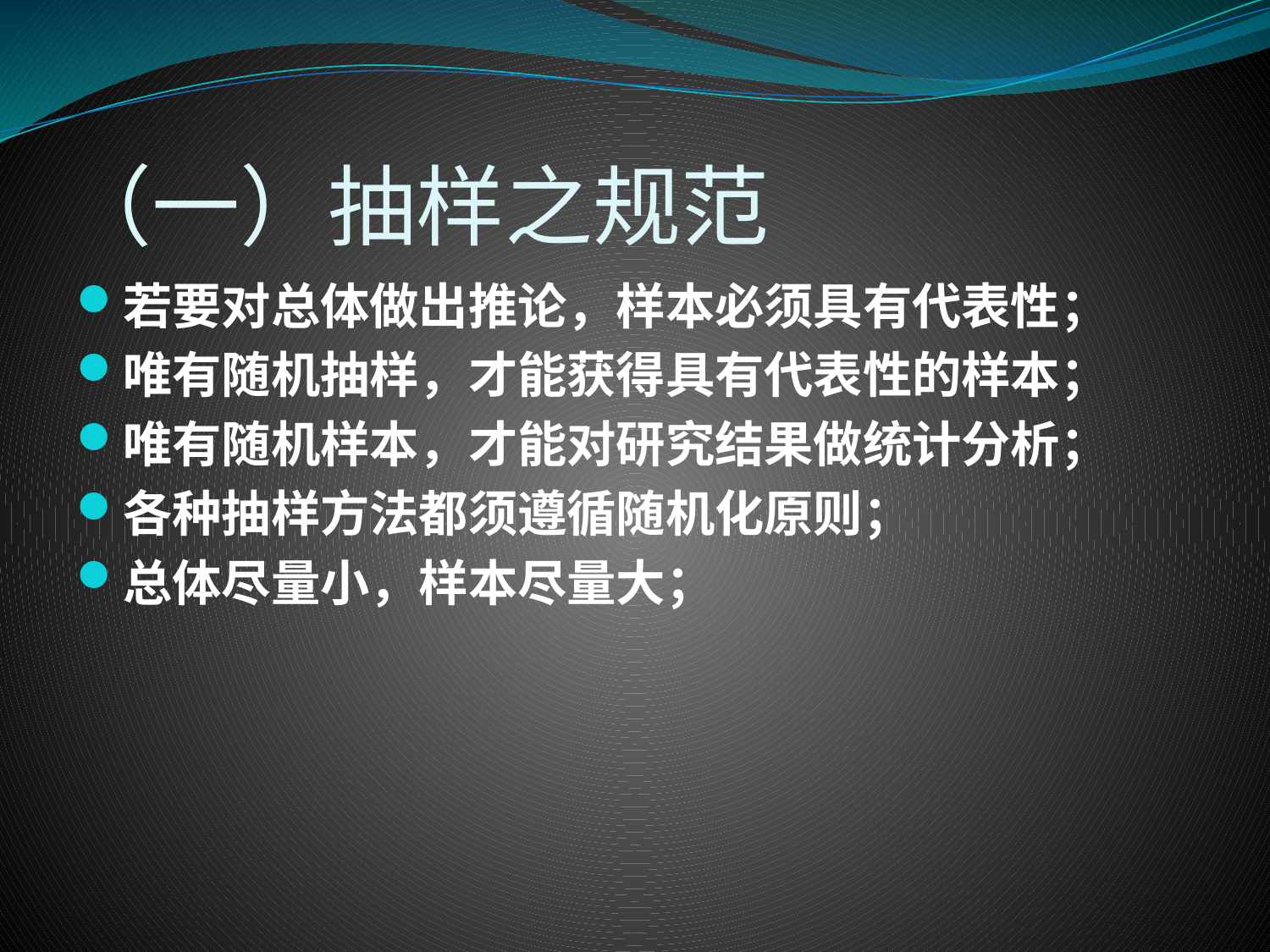

# （一）抽样之规范
若要对总体做出推论，样本必须具有代表性；
唯有随机抽样，才能获得具有代表性的样本；
唯有随机样本，才能对研究结果做统计分析；
各种抽样方法都须遵循随机化原则；
总体尽量小，样本尽量大；